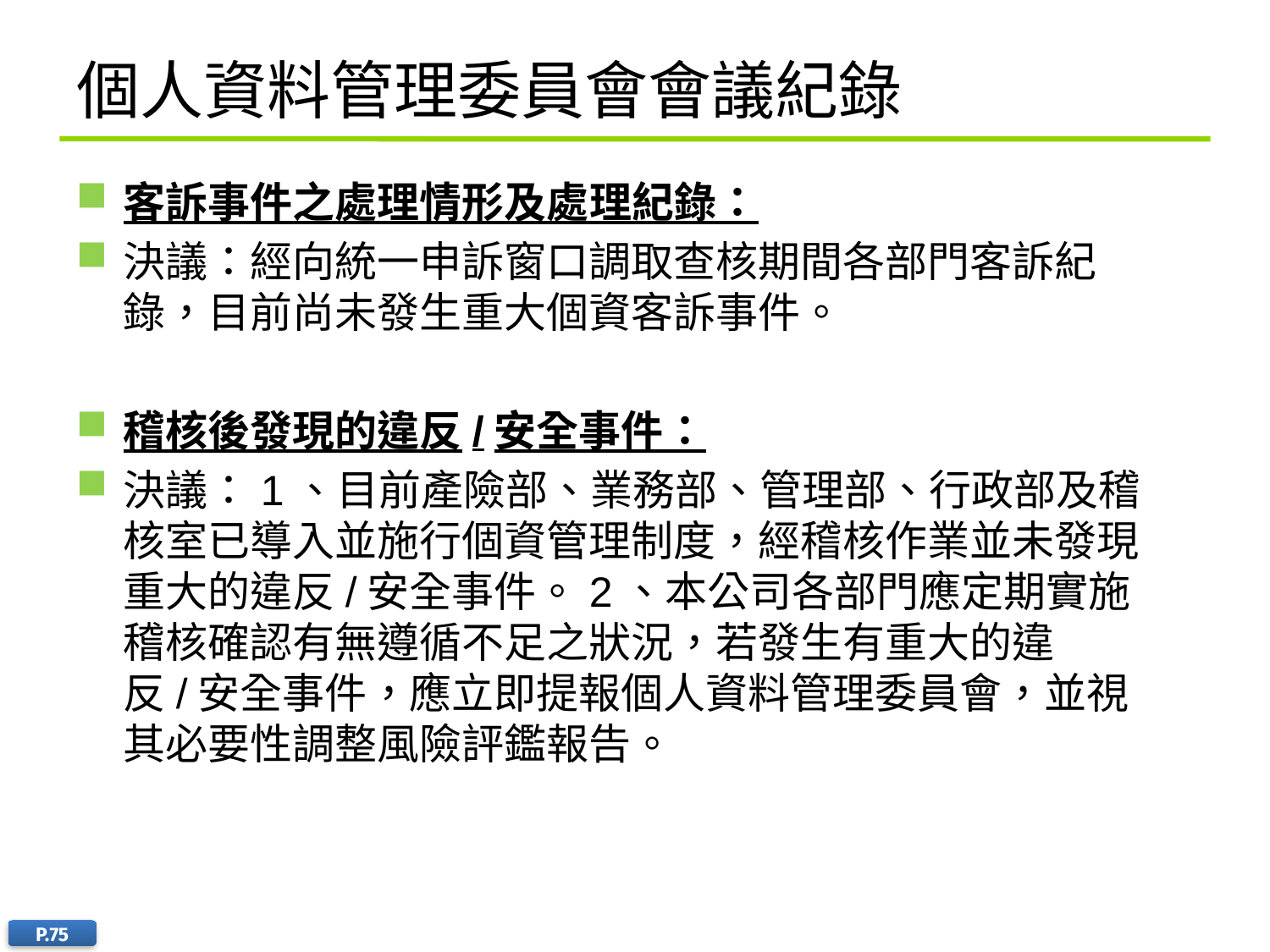

# 個人資料管理委員會會議紀錄
客訴事件之處理情形及處理紀錄：
決議：經向統一申訴窗口調取查核期間各部門客訴紀錄，目前尚未發生重大個資客訴事件。

稽核後發現的違反/安全事件：
決議：1、目前產險部、業務部、管理部、行政部及稽核室已導入並施行個資管理制度，經稽核作業並未發現重大的違反/安全事件。2、本公司各部門應定期實施稽核確認有無遵循不足之狀況，若發生有重大的違反/安全事件，應立即提報個人資料管理委員會，並視其必要性調整風險評鑑報告。